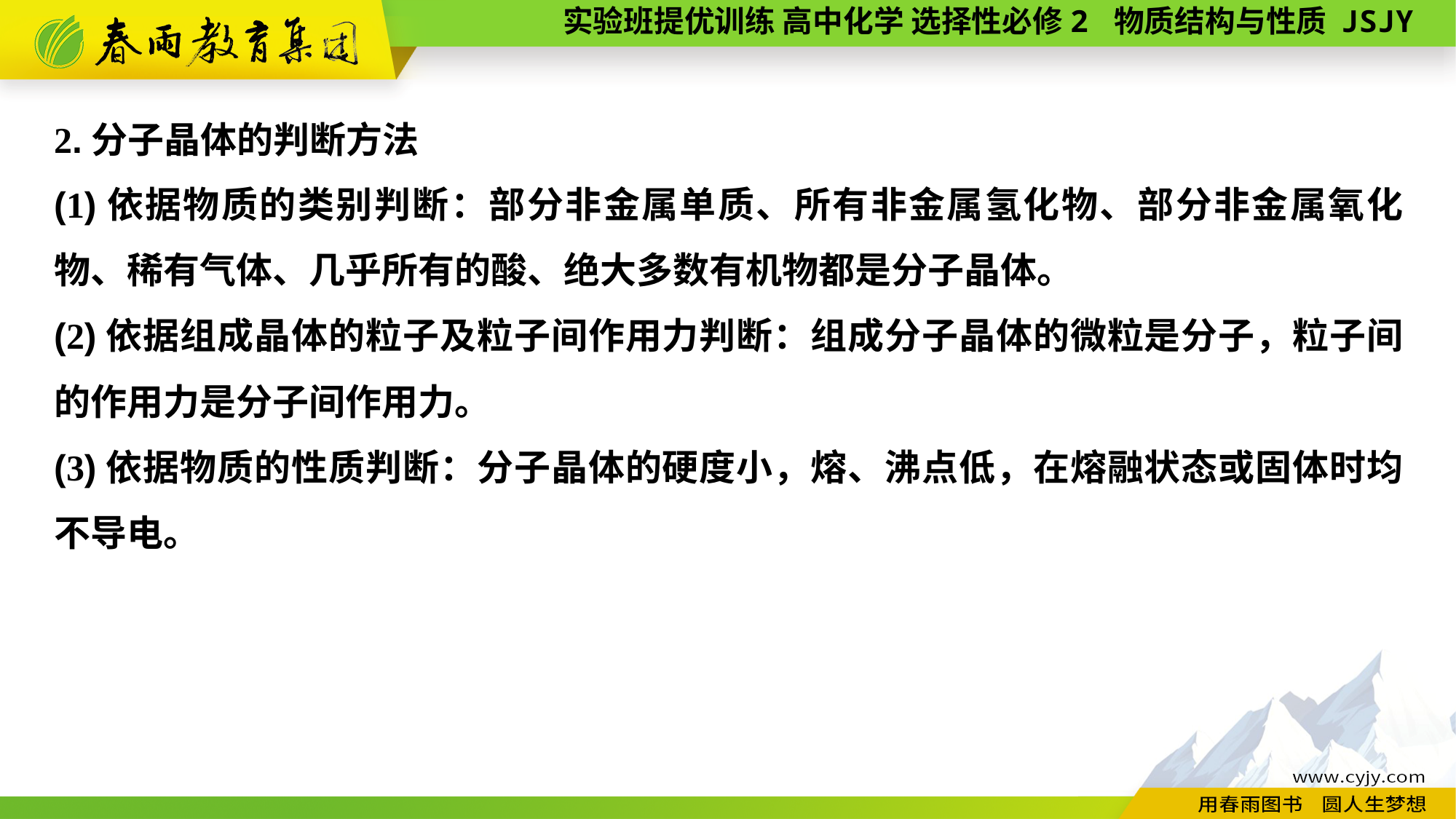

2.分子晶体的判断方法
(1)依据物质的类别判断：部分非金属单质、所有非金属氢化物、部分非金属氧化物、稀有气体、几乎所有的酸、绝大多数有机物都是分子晶体。
(2)依据组成晶体的粒子及粒子间作用力判断：组成分子晶体的微粒是分子，粒子间的作用力是分子间作用力。
(3)依据物质的性质判断：分子晶体的硬度小，熔、沸点低，在熔融状态或固体时均不导电。